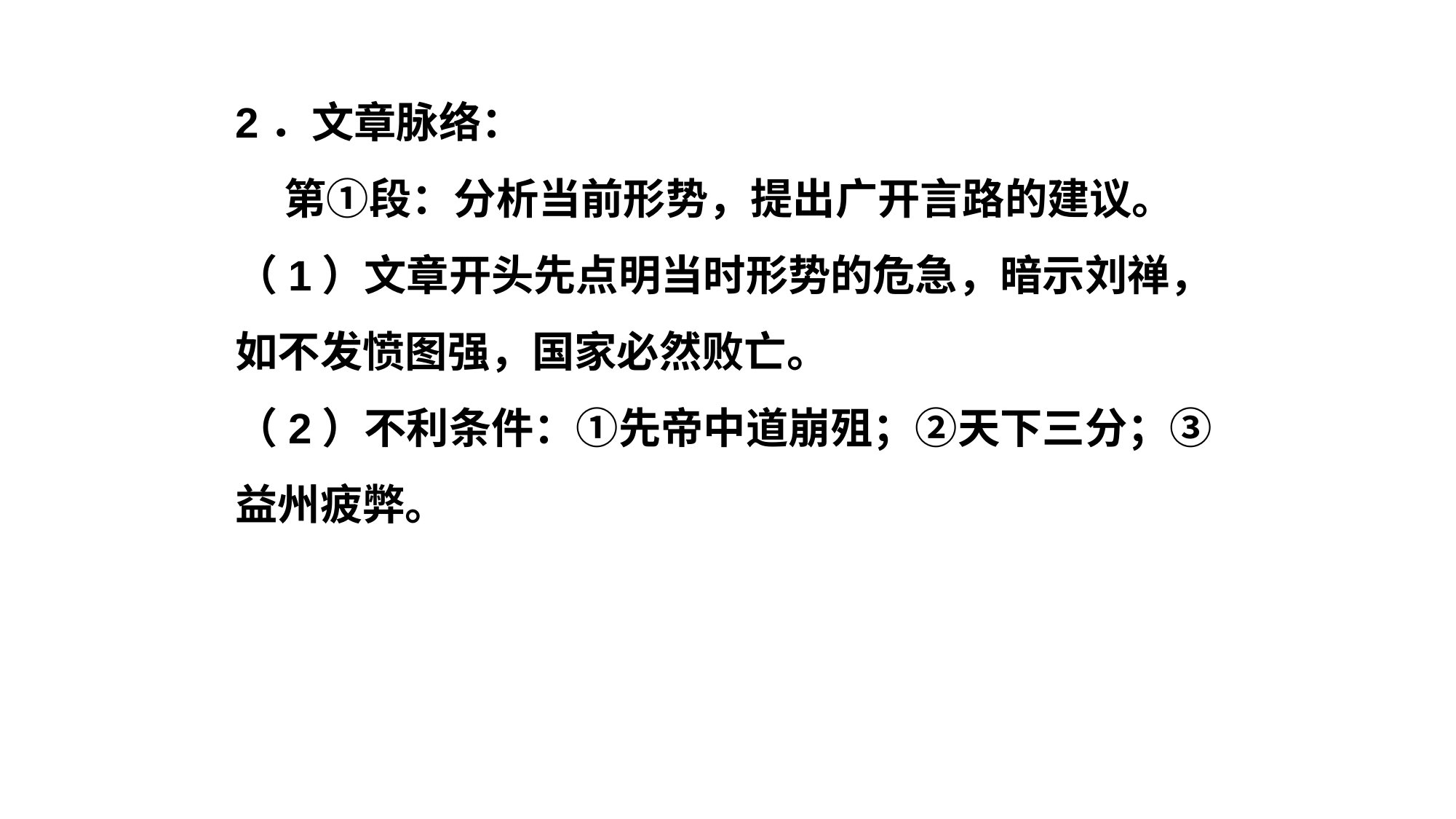

2．文章脉络：
    第①段：分析当前形势，提出广开言路的建议。
（1）文章开头先点明当时形势的危急，暗示刘禅，如不发愤图强，国家必然败亡。
（2）不利条件：①先帝中道崩殂；②天下三分；③益州疲弊。